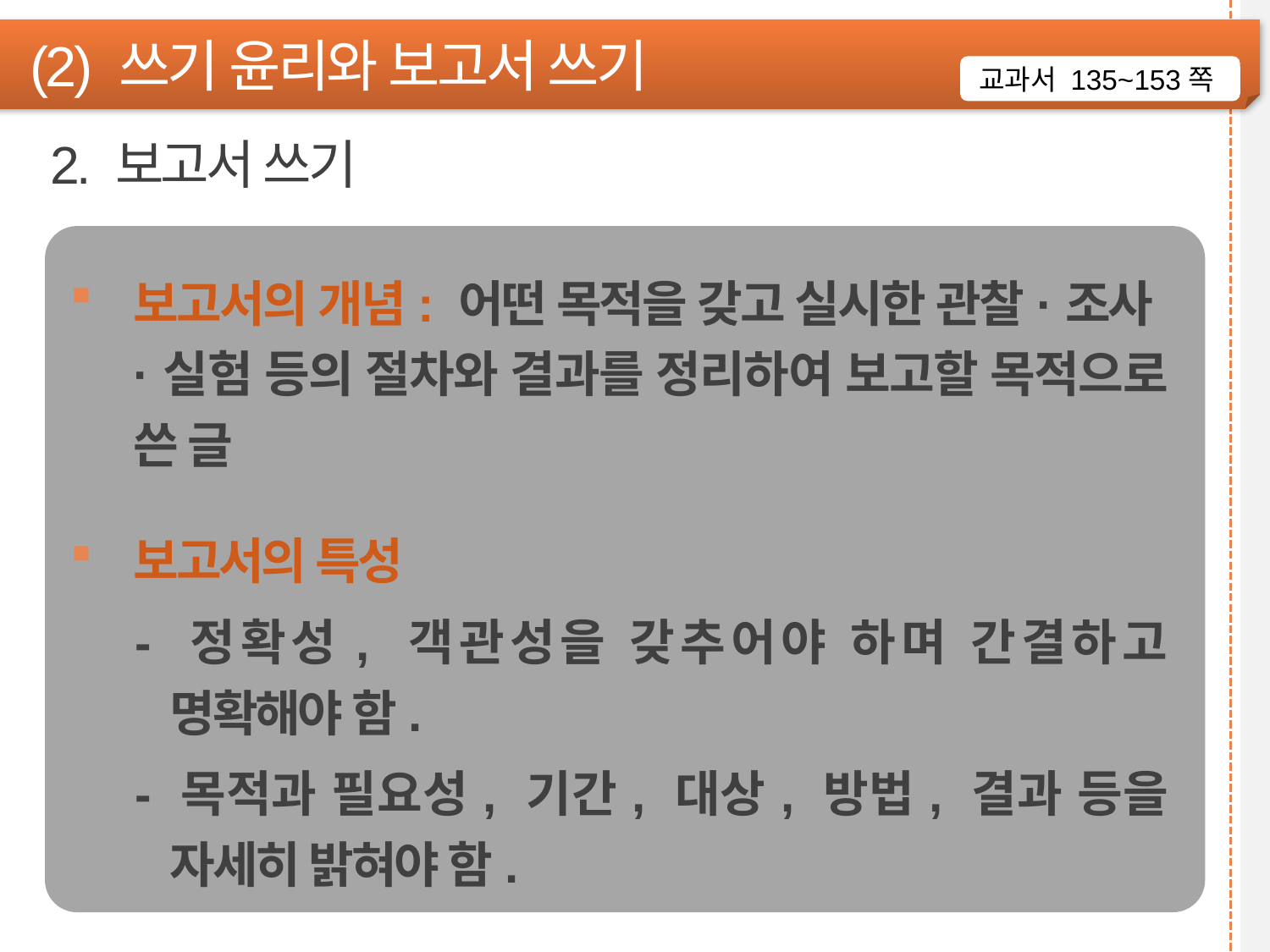

(2) 쓰기 윤리와 보고서 쓰기
교과서 135~153쪽
2. 보고서 쓰기

보고서의 개념: 어떤 목적을 갖고 실시한 관찰·조사·실험 등의 절차와 결과를 정리하여 보고할 목적으로 쓴 글

보고서의 특성
- 정확성, 객관성을 갖추어야 하며 간결하고 명확해야 함.
- 목적과 필요성, 기간, 대상, 방법, 결과 등을 자세히 밝혀야 함.